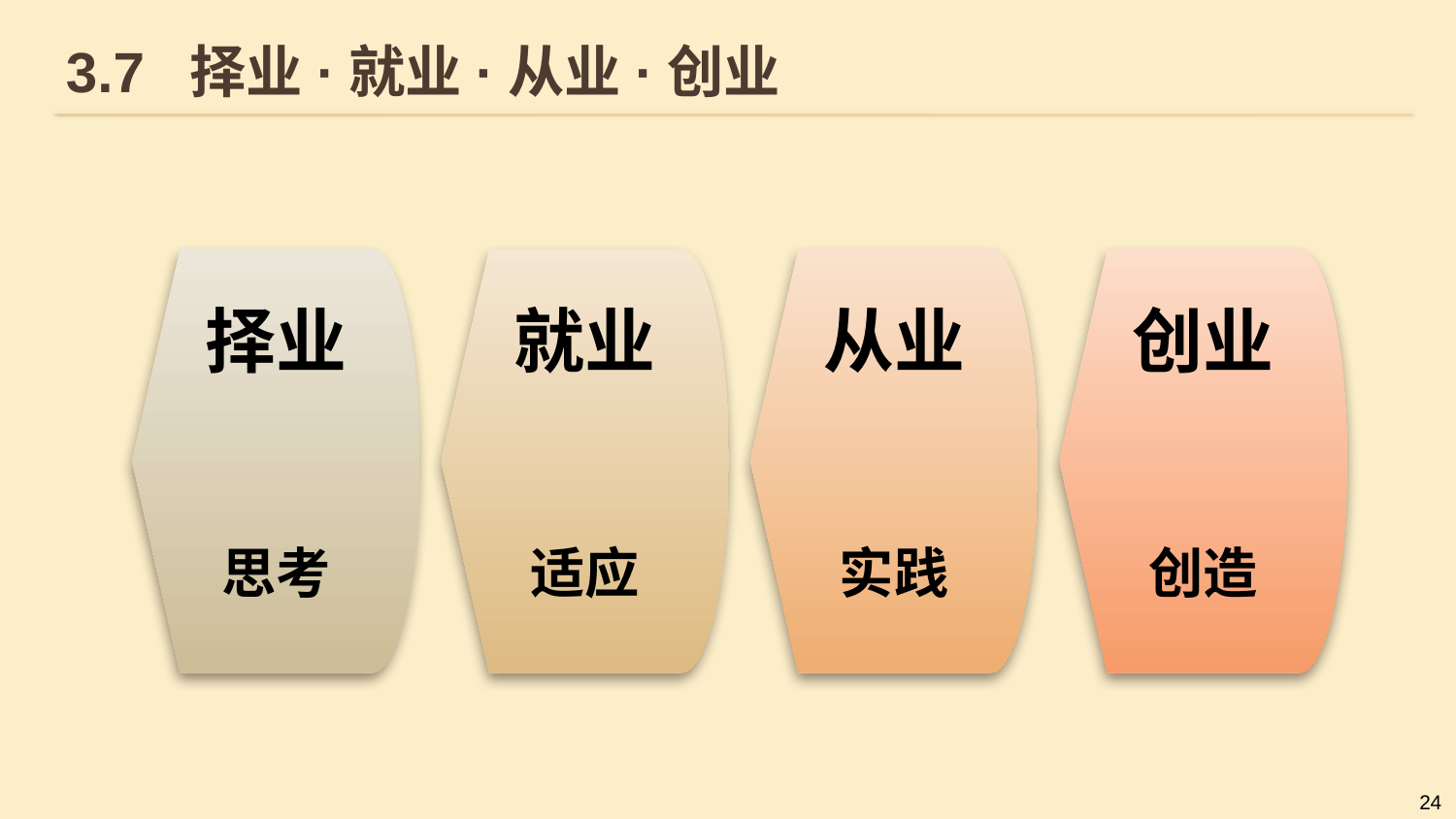

# 3.7  择业·就业·从业·创业
择业
思考

就业
适应

从业
实践
创业
创造

24